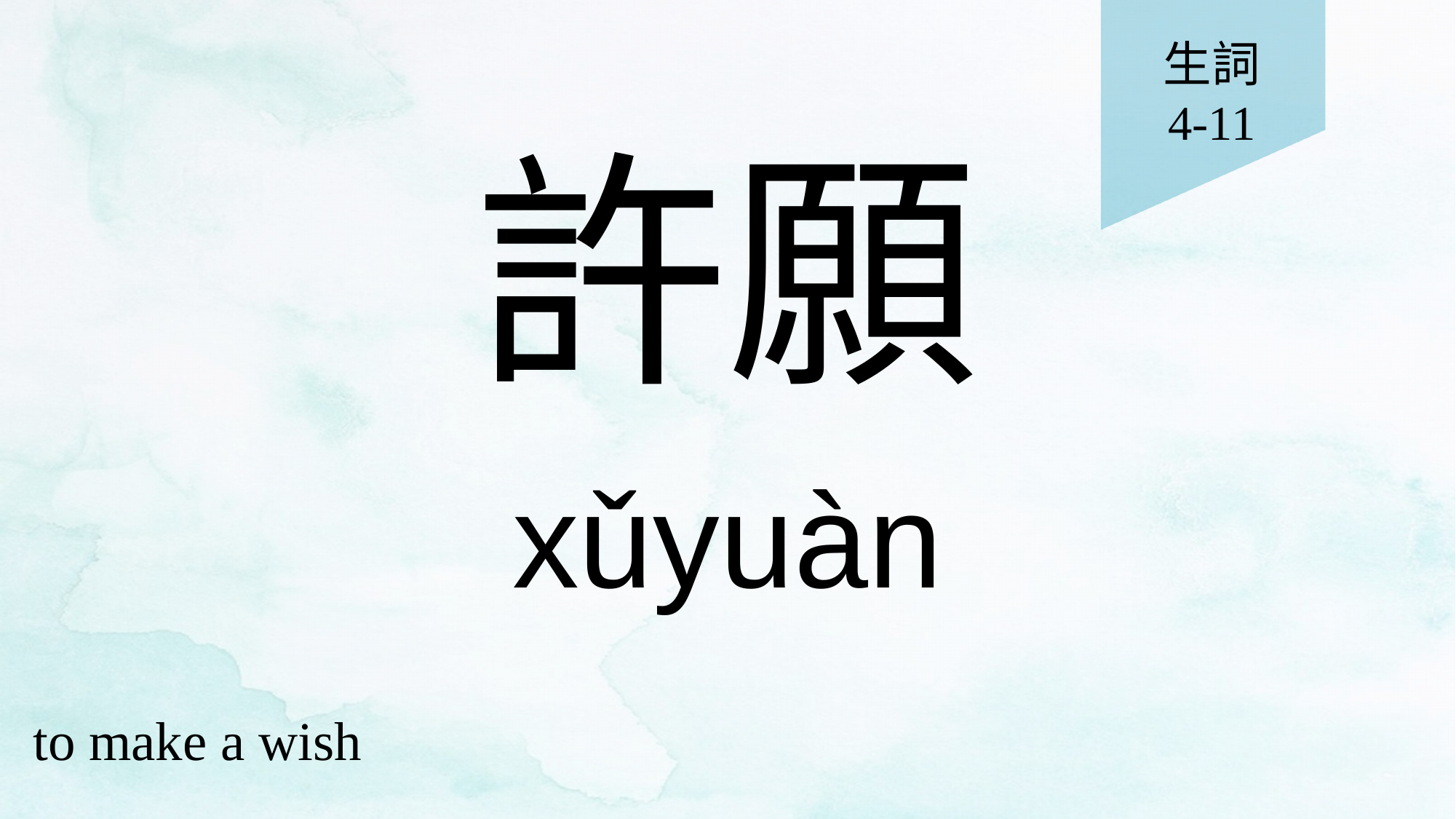

生詞
4-11
# 許願
xǔyuàn
to make a wish